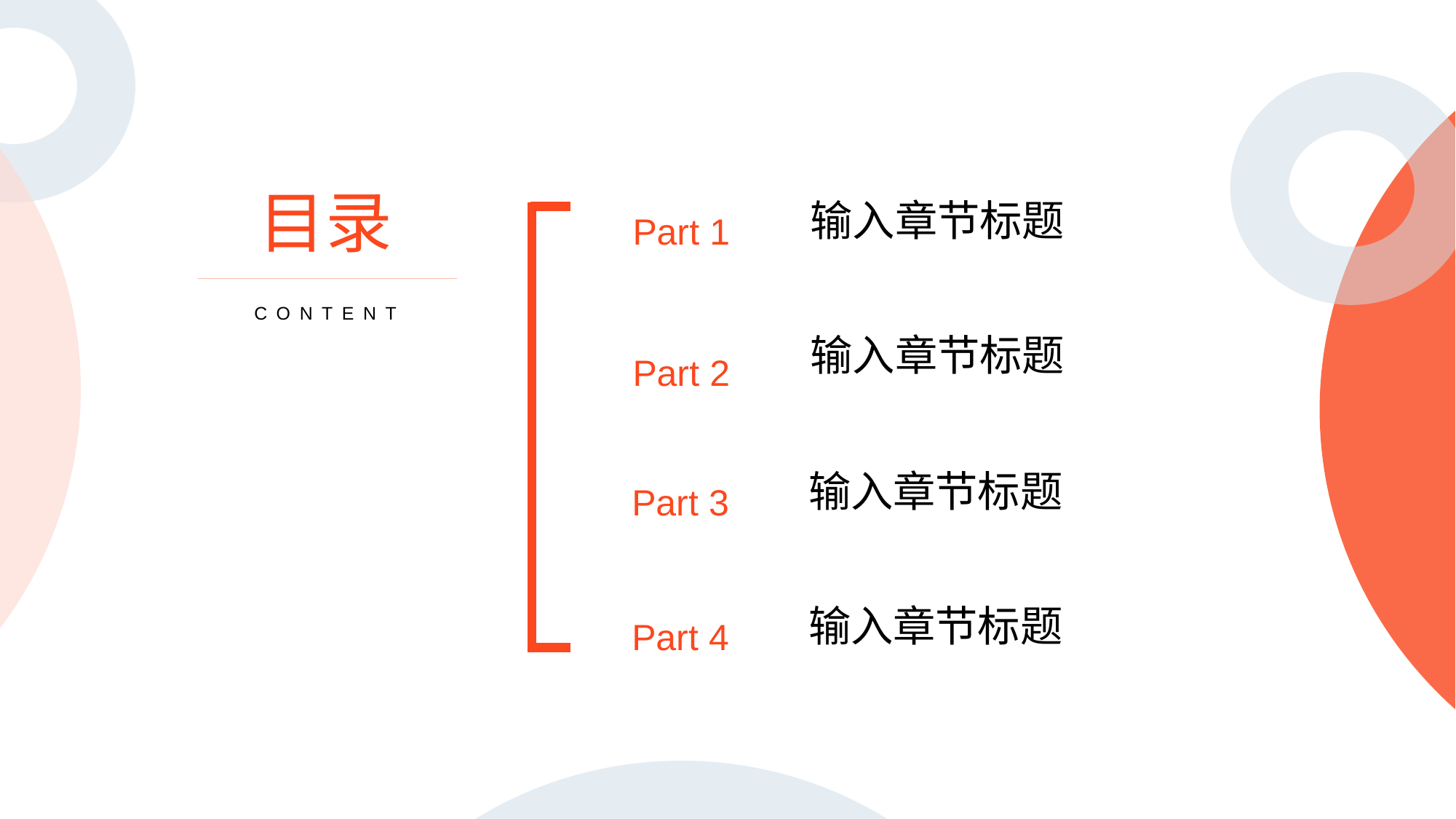

目录
Part 1
输入章节标题
CONTENT
Part 2
输入章节标题
Part 3
输入章节标题
Part 4
输入章节标题